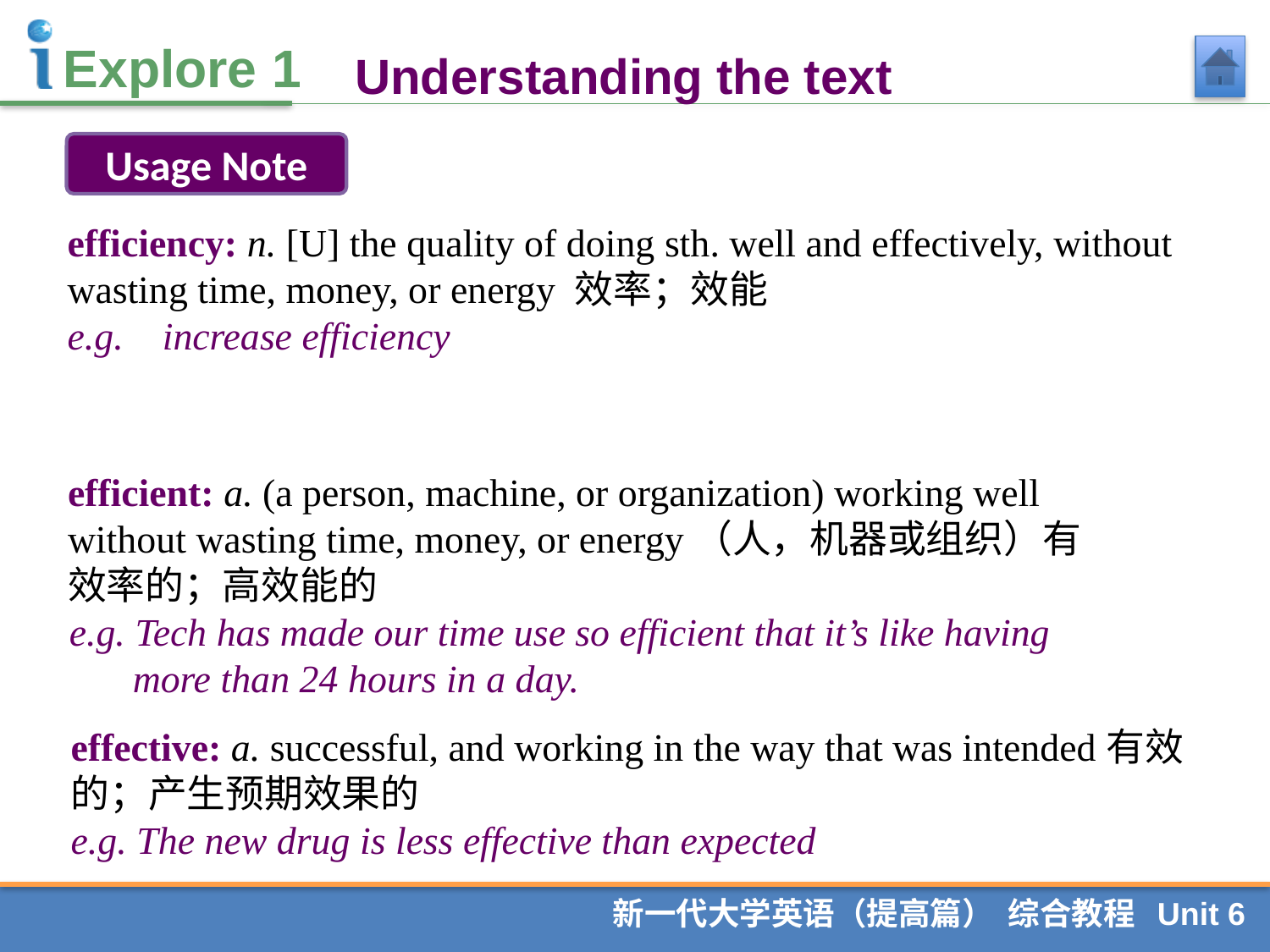

Understanding the text
Usage Note
efficiency: n. [U] the quality of doing sth. well and effectively, without wasting time, money, or energy 效率；效能
e.g.    increase efficiency
efficient: a. (a person, machine, or organization) working well without wasting time, money, or energy（人，机器或组织）有效率的；高效能的
e.g. Tech has made our time use so efficient that it’s like having more than 24 hours in a day.
effective: a. successful, and working in the way that was intended有效的；产生预期效果的
e.g. The new drug is less effective than expected